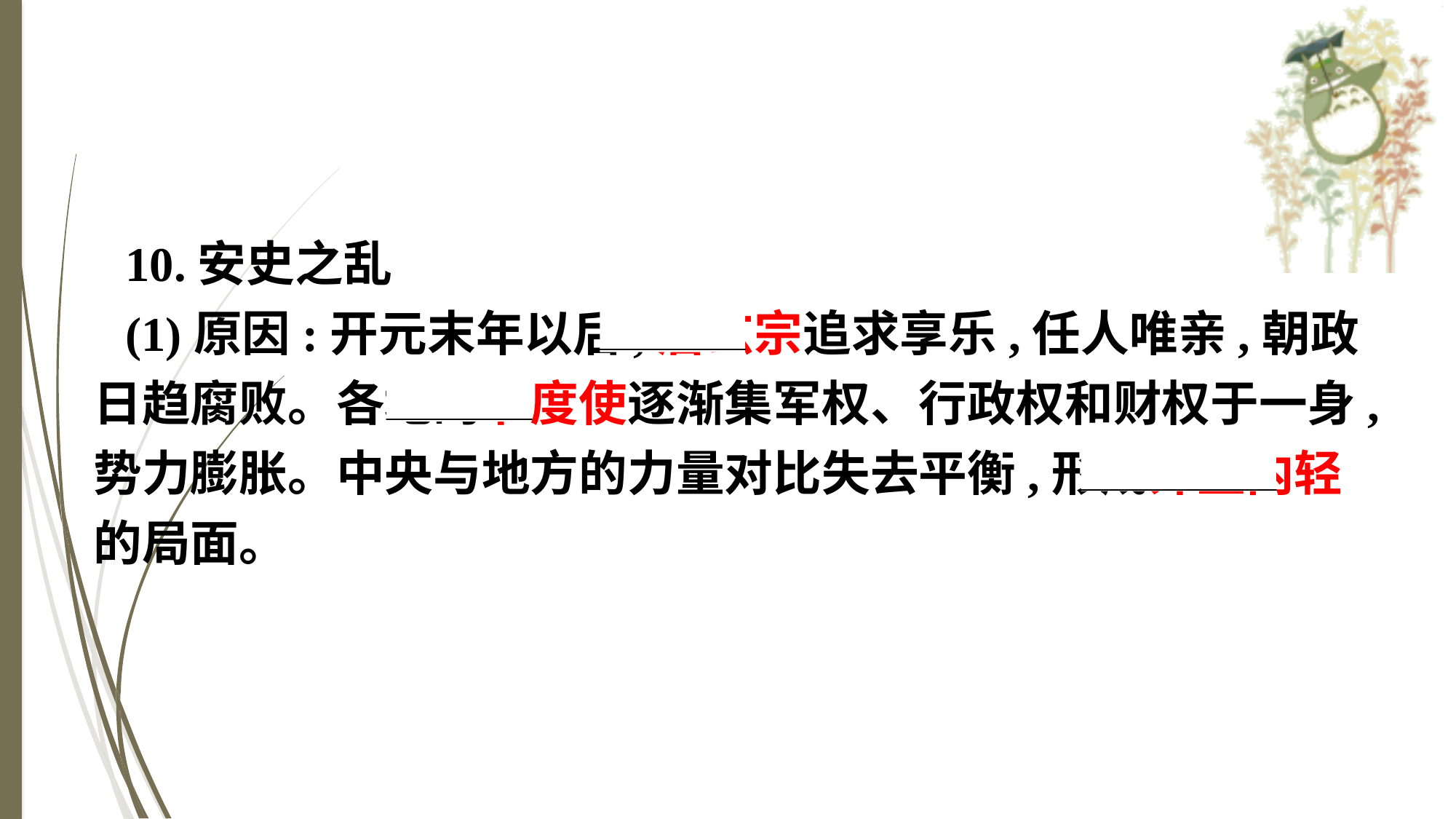

10.安史之乱
(1)原因:开元末年以后,唐玄宗追求享乐,任人唯亲,朝政日趋腐败。各地的节度使逐渐集军权、行政权和财权于一身,势力膨胀。中央与地方的力量对比失去平衡,形成外重内轻的局面。